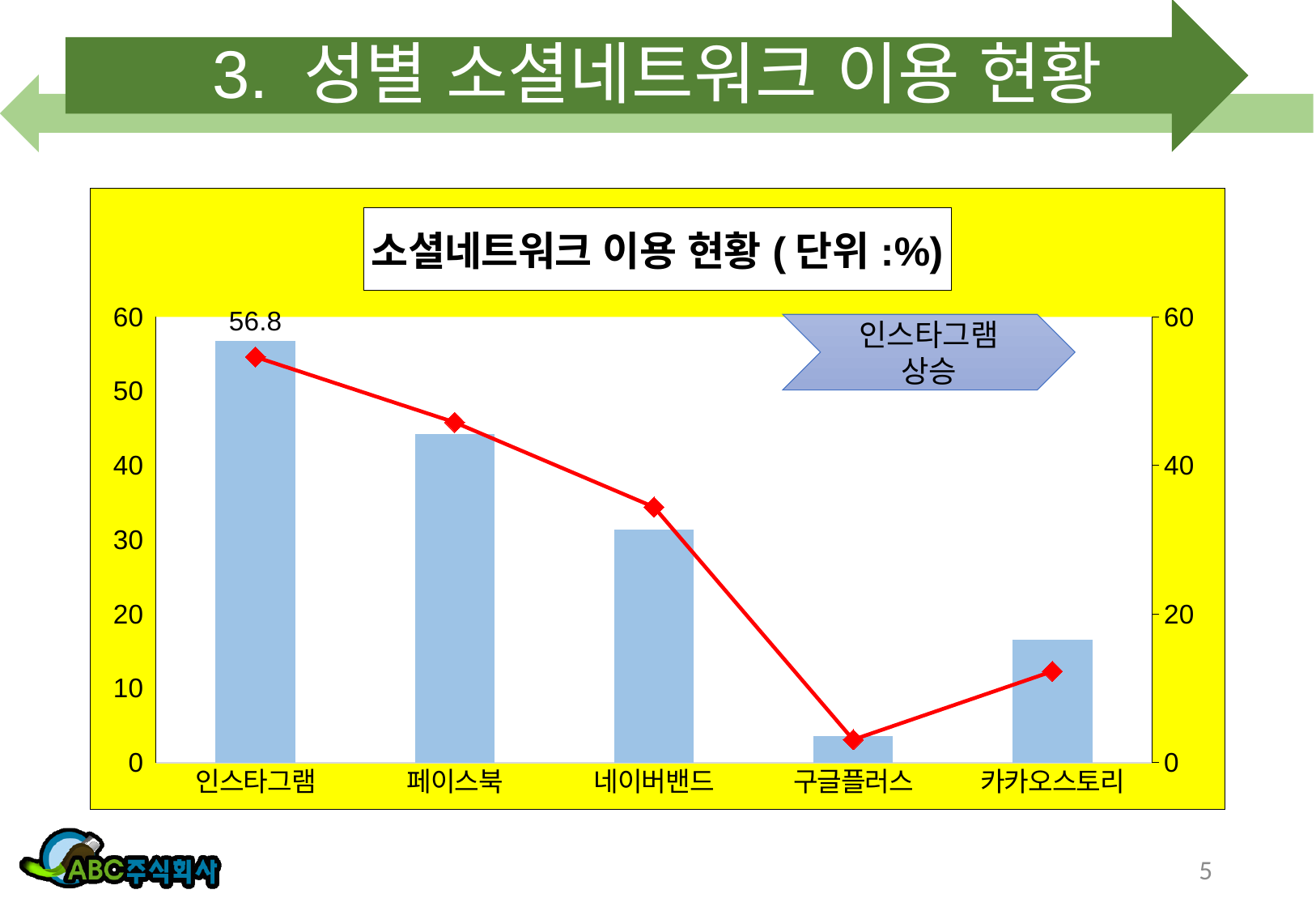

# 3. 성별 소셜네트워크 이용 현황

### Chart: 소셜네트워크 이용 현황(단위:%)

| Category | 남성 | 여성 |
|---|---|---|
| 인스타그램 | 56.8 | 54.6 |
| 페이스북 | 44.2 | 45.8 |
| 네이버밴드 | 31.4 | 34.4 |
| 구글플러스 | 3.6 | 3.1 |
| 카카오스토리 | 16.6 | 12.3 |
인스타그램 상승
5